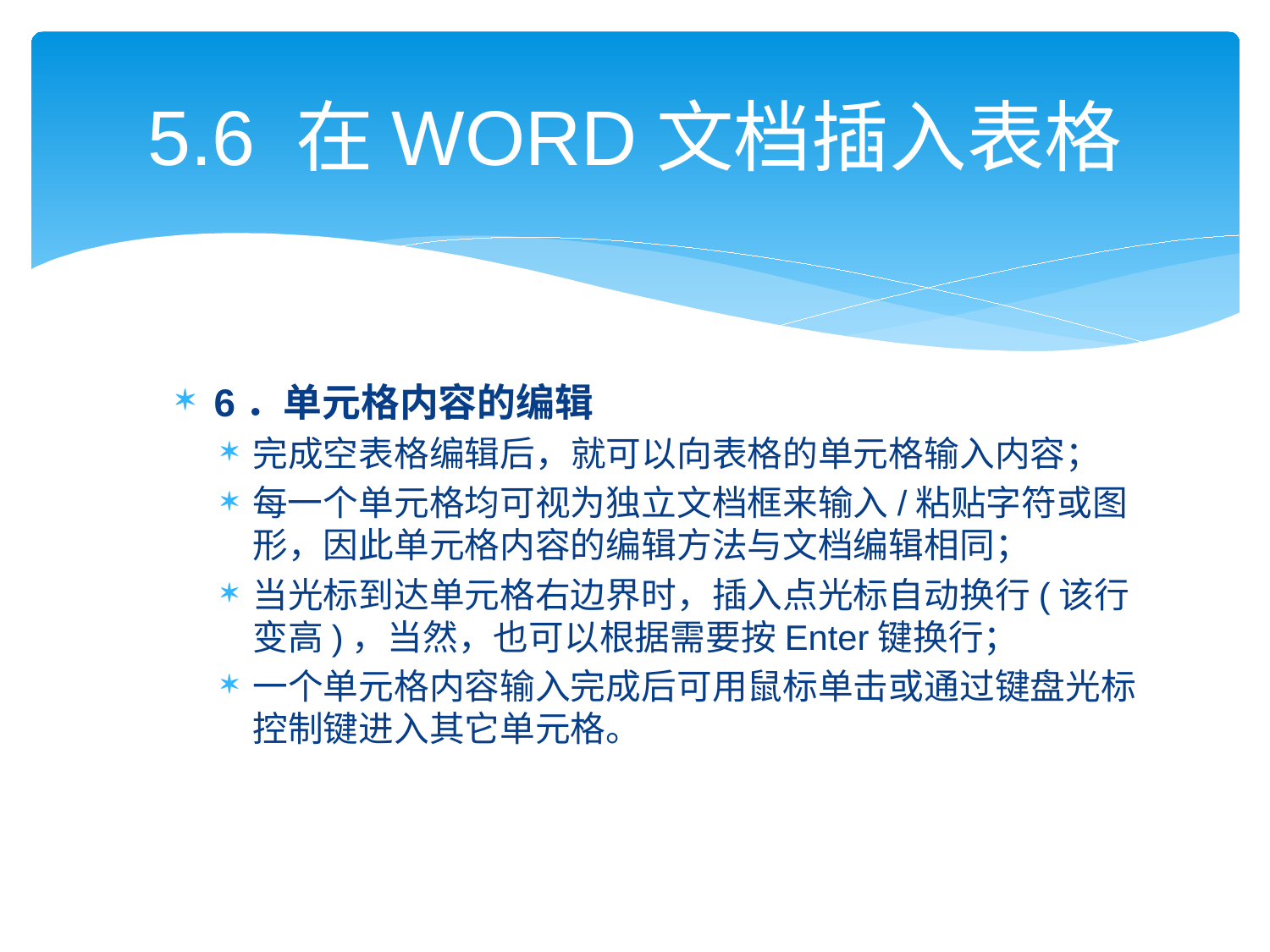

# 5.6 在WORD文档插入表格
6．单元格内容的编辑
完成空表格编辑后，就可以向表格的单元格输入内容；
每一个单元格均可视为独立文档框来输入/粘贴字符或图形，因此单元格内容的编辑方法与文档编辑相同；
当光标到达单元格右边界时，插入点光标自动换行(该行变高)，当然，也可以根据需要按Enter键换行；
一个单元格内容输入完成后可用鼠标单击或通过键盘光标控制键进入其它单元格。